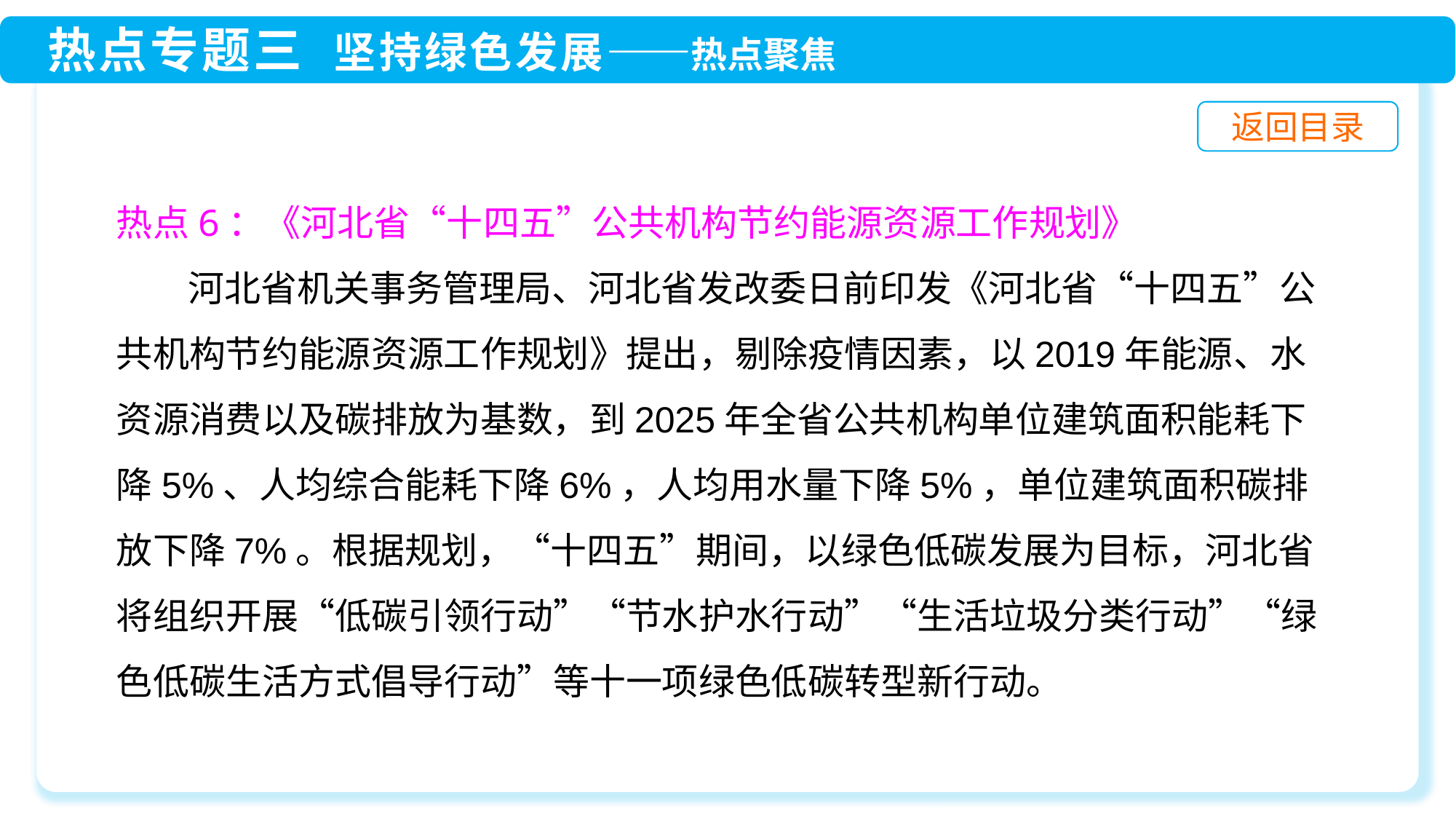

热点6：《河北省“十四五”公共机构节约能源资源工作规划》
 河北省机关事务管理局、河北省发改委日前印发《河北省“十四五”公共机构节约能源资源工作规划》提出，剔除疫情因素，以2019年能源、水资源消费以及碳排放为基数，到2025年全省公共机构单位建筑面积能耗下降5%、人均综合能耗下降6%，人均用水量下降5%，单位建筑面积碳排放下降7%。根据规划，“十四五”期间，以绿色低碳发展为目标，河北省将组织开展“低碳引领行动”“节水护水行动”“生活垃圾分类行动”“绿色低碳生活方式倡导行动”等十一项绿色低碳转型新行动。